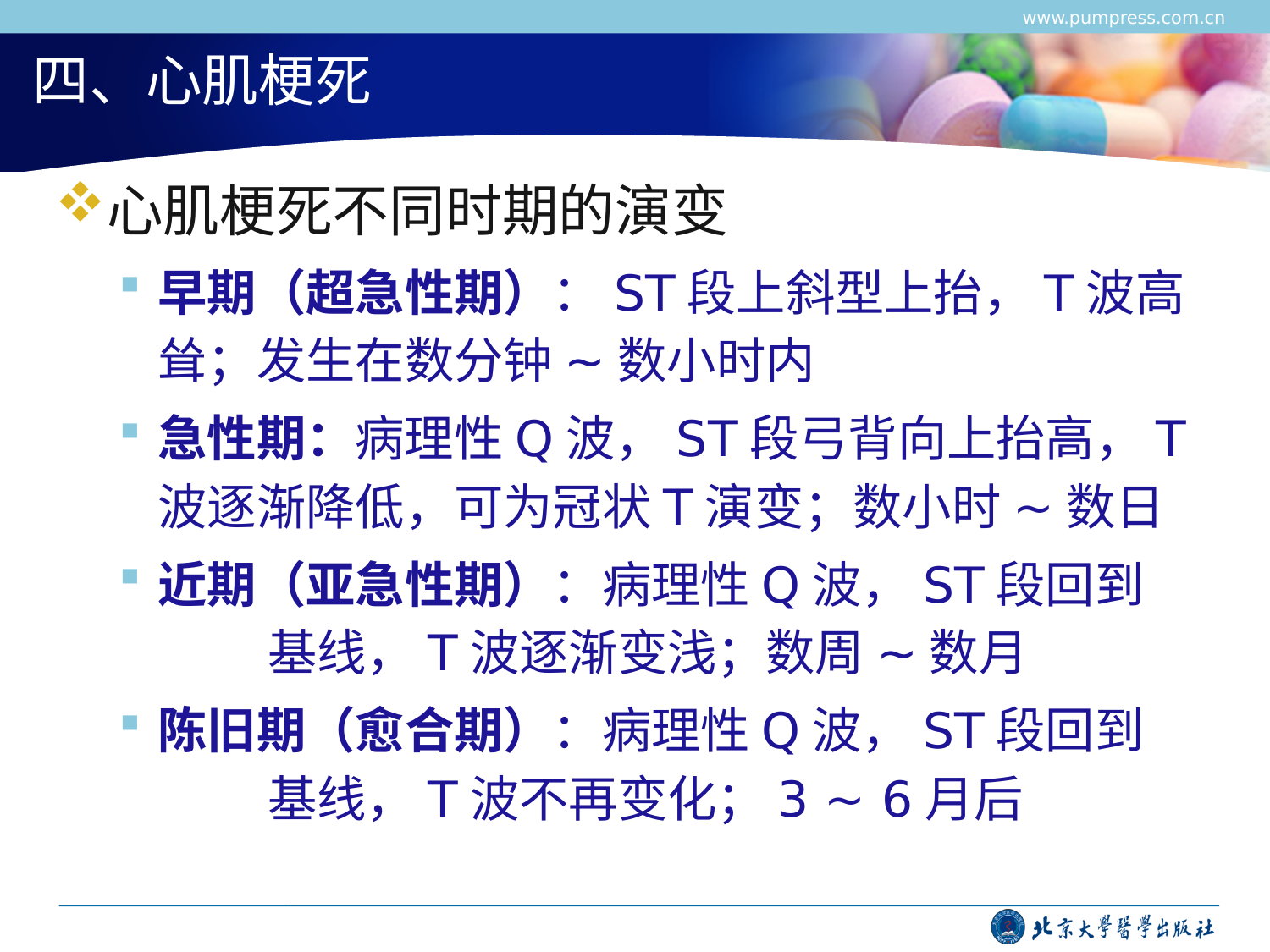

www.pumpress.com.cn
# 四、心肌梗死
心肌梗死不同时期的演变
早期（超急性期）：ST段上斜型上抬，T波高耸；发生在数分钟~数小时内
急性期：病理性Q波，ST段弓背向上抬高，T波逐渐降低，可为冠状T演变；数小时~数日
近期（亚急性期）：病理性Q波，ST段回到                  基线，T波逐渐变浅；数周~数月
陈旧期（愈合期）：病理性Q波，ST段回到                  基线，T波不再变化；3 ~ 6月后